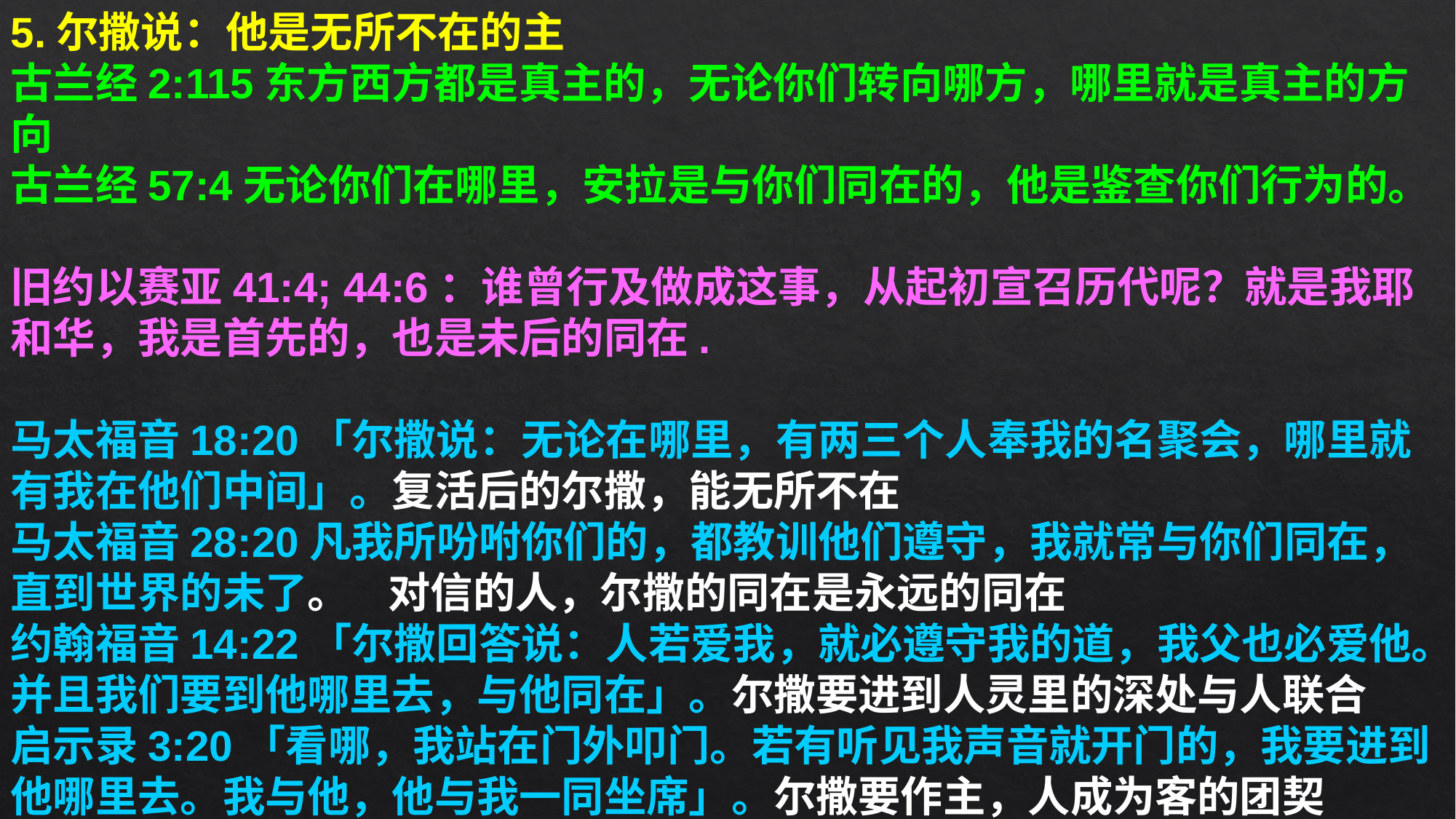

5.尔撒说：他是无所不在的主
古兰经2:115东方西方都是真主的，无论你们转向哪方，哪里就是真主的方向
古兰经57:4无论你们在哪里，安拉是与你们同在的，他是鉴查你们行为的。

旧约以赛亚41:4; 44:6：谁曾行及做成这事，从起初宣召历代呢？就是我耶和华，我是首先的，也是未后的同在.

马太福音18:20「尔撒说：无论在哪里，有两三个人奉我的名聚会，哪里就有我在他们中间」。复活后的尔撒，能无所不在
马太福音28:20凡我所吩咐你们的，都教训他们遵守，我就常与你们同在，直到世界的未了。    对信的人，尔撒的同在是永远的同在
约翰福音14:22「尔撒回答说：人若爱我，就必遵守我的道，我父也必爱他。并且我们要到他哪里去，与他同在」。尔撒要进到人灵里的深处与人联合
启示录3:20「看哪，我站在门外叩门。若有听见我声音就开门的，我要进到他哪里去。我与他，他与我一同坐席」。尔撒要作主，人成为客的团契